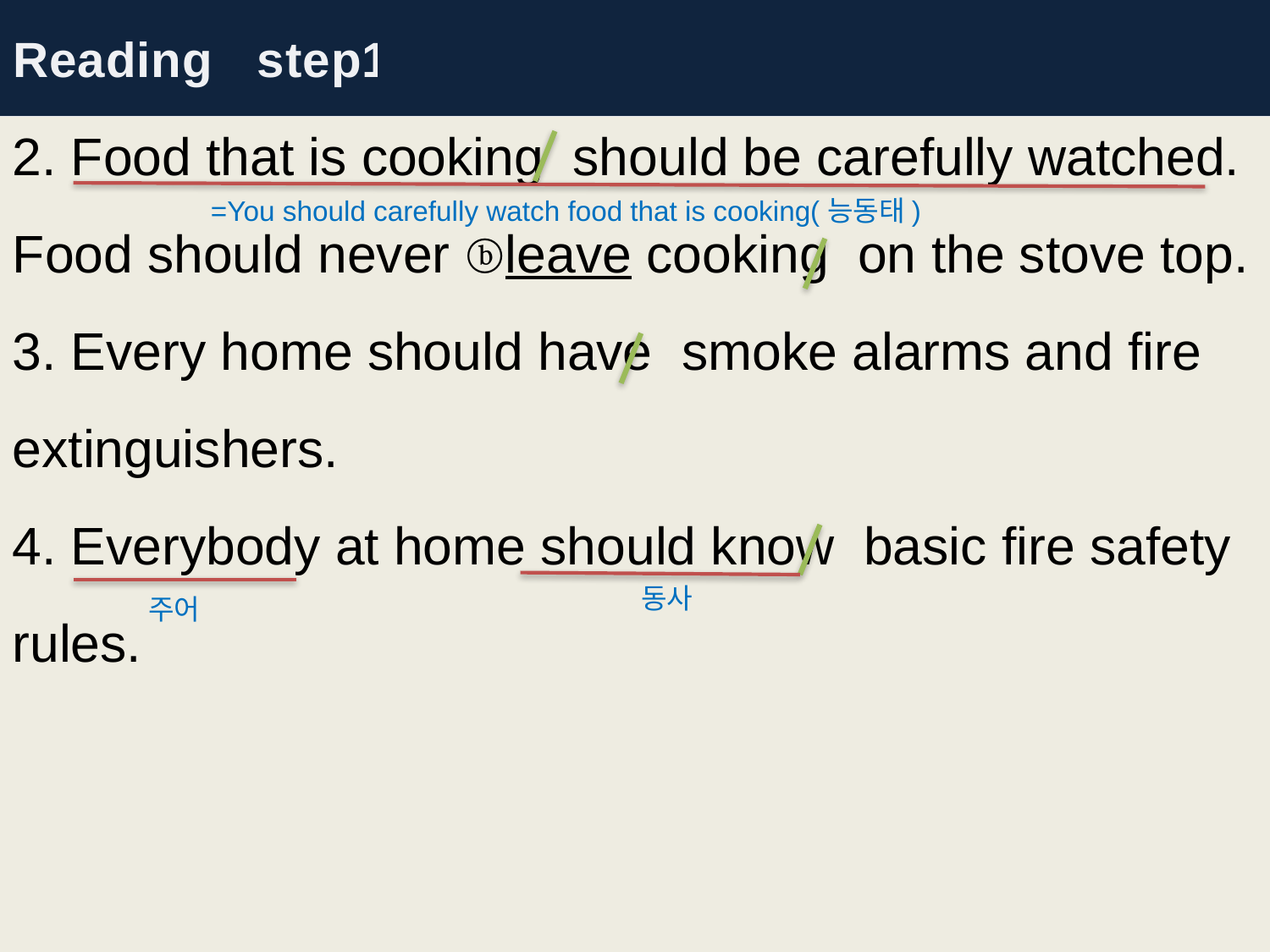

Reading   step1
2. Food that is cooking  should be carefully watched.

Food should never ⓑleave cooking  on the stove top.

3. Every home should have  smoke alarms and fire

extinguishers.

4. Everybody at home should know  basic fire safety

rules.
=You should carefully watch food that is cooking(능동태)
동사
주어